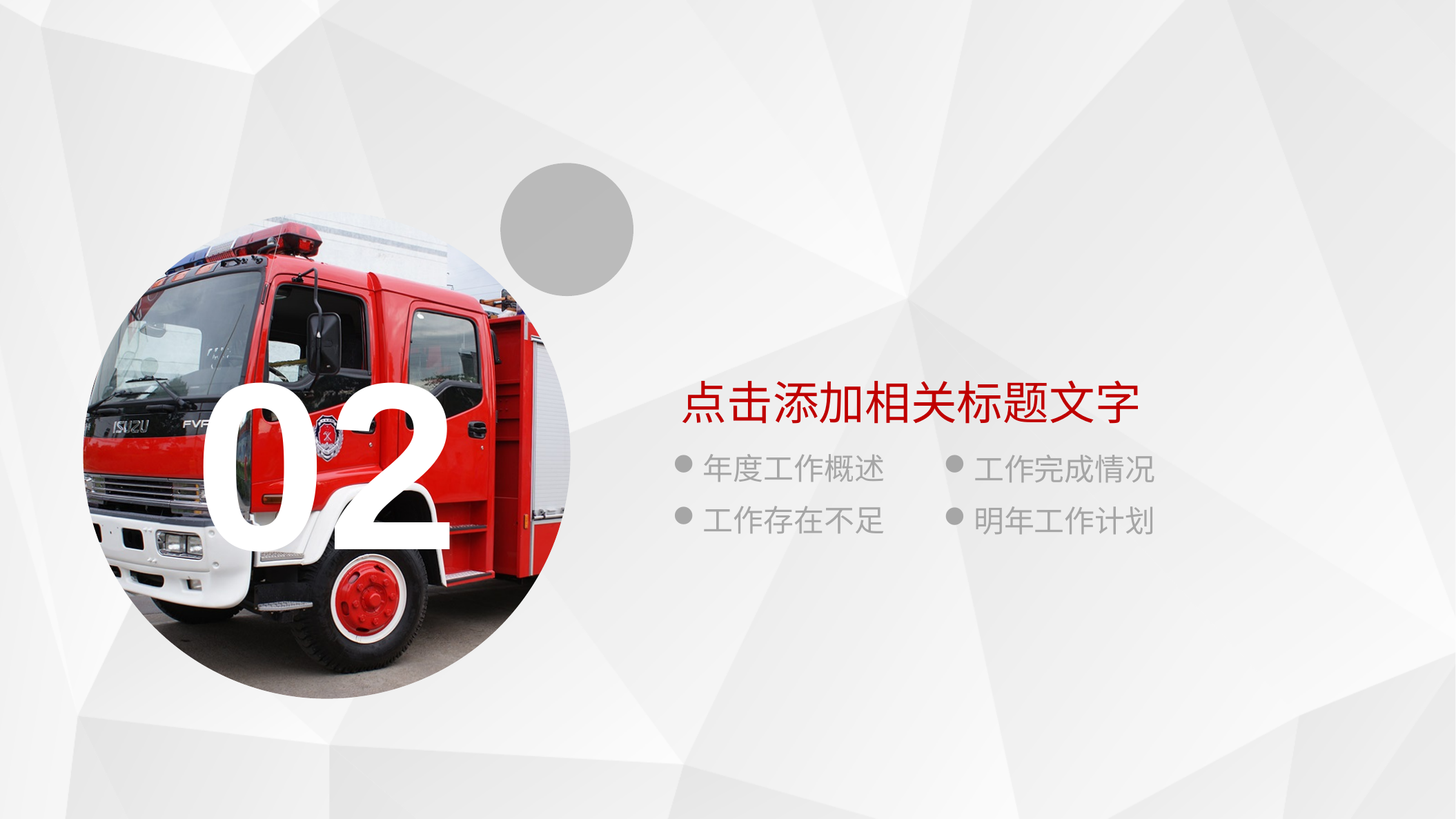

02
点击添加相关标题文字
年度工作概述
工作完成情况
工作存在不足
明年工作计划